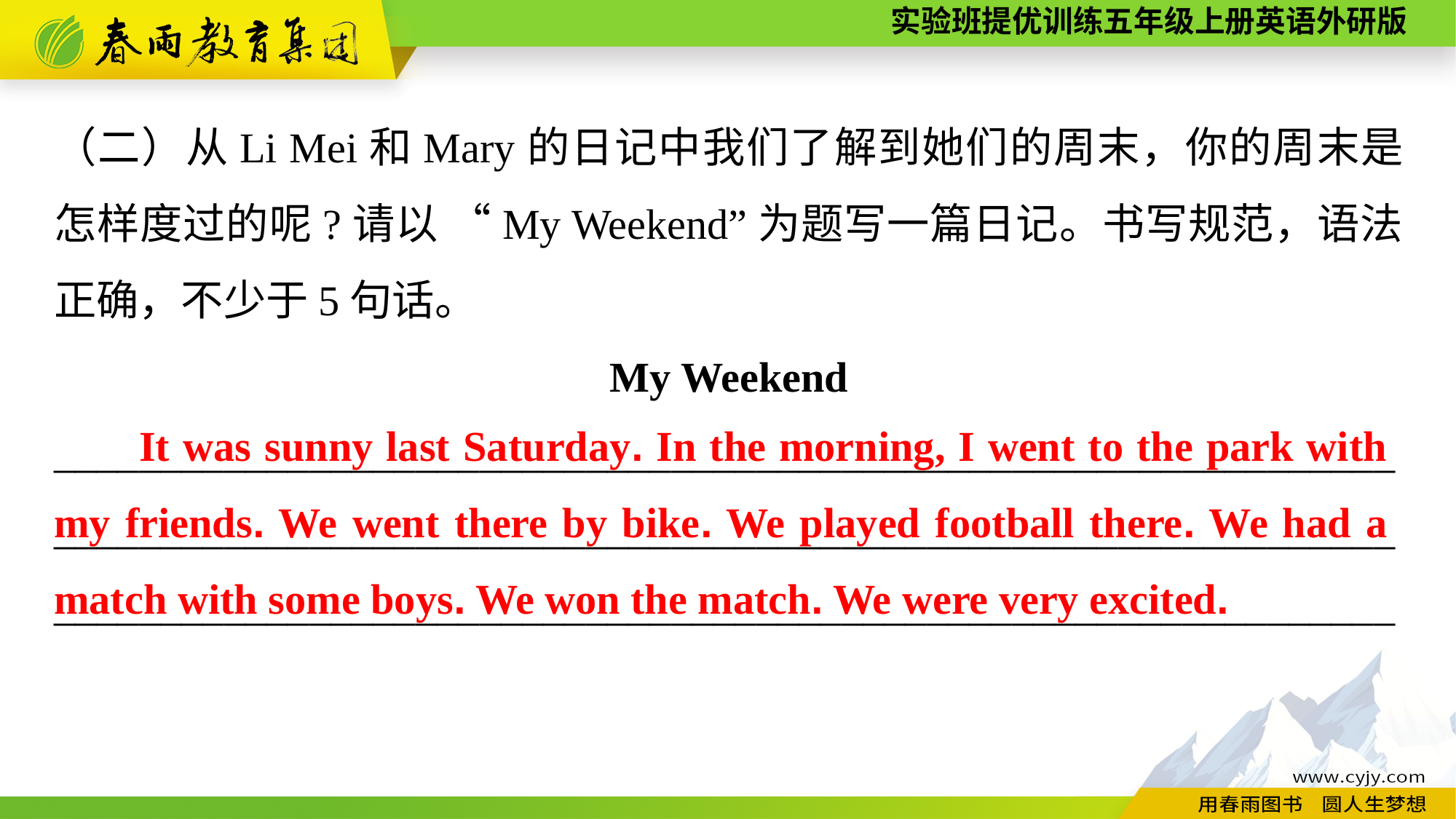

（二）从Li Mei和Mary的日记中我们了解到她们的周末，你的周末是怎样度过的呢?请以 “My Weekend”为题写一篇日记。书写规范，语法正确，不少于5句话。
My Weekend
_____________________________________________________________________________________________________________________________________________________________________________________________
It was sunny last Saturday. In the morning, I went to the park with my friends. We went there by bike. We played football there. We had a match with some boys. We won the match. We were very excited.